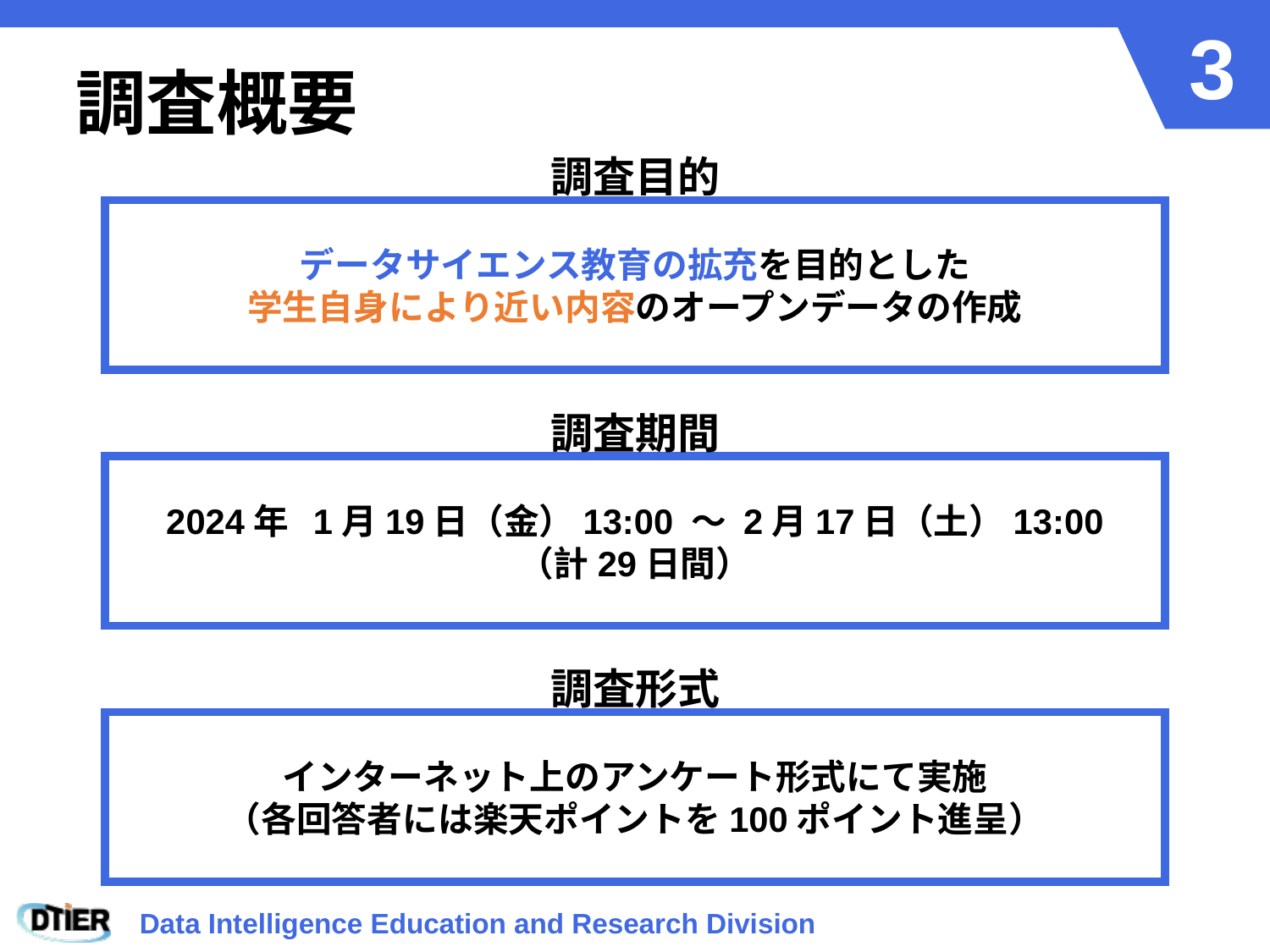

# 調査概要
調査目的
データサイエンス教育の拡充を目的とした
学生自身により近い内容のオープンデータの作成
調査期間
2024年  1月19日（金）13:00 ～ 2月17日（土）13:00
（計29日間）
調査形式
インターネット上のアンケート形式にて実施
（各回答者には楽天ポイントを100ポイント進呈）